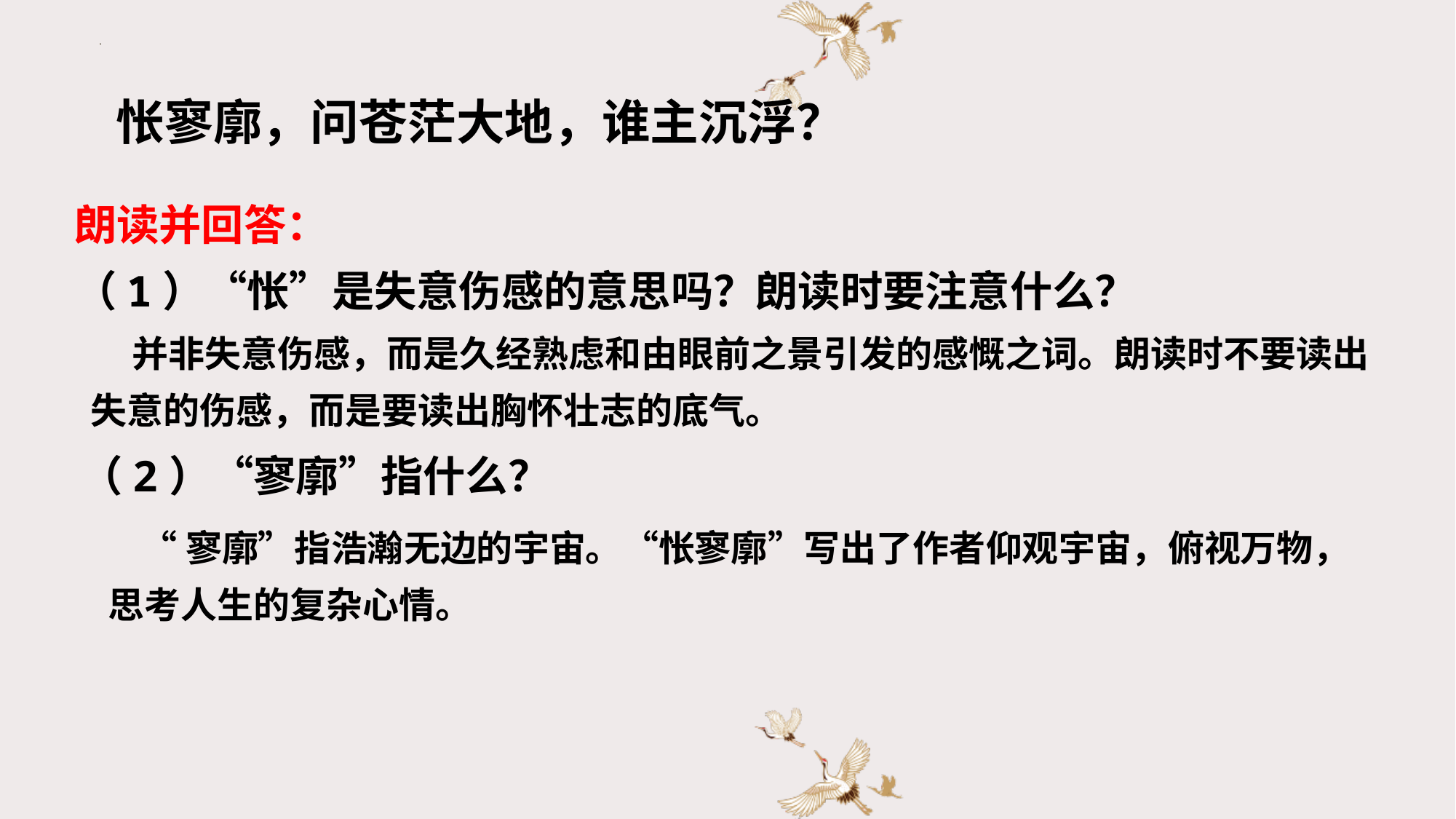

怅寥廓，问苍茫大地，谁主沉浮？
朗读并回答：
（1）“怅”是失意伤感的意思吗？朗读时要注意什么？
    并非失意伤感，而是久经熟虑和由眼前之景引发的感慨之词。朗读时不要读出失意的伤感，而是要读出胸怀壮志的底气。
（2）“寥廓”指什么？
    “寥廓”指浩瀚无边的宇宙。“怅寥廓”写出了作者仰观宇宙，俯视万物，思考人生的复杂心情。